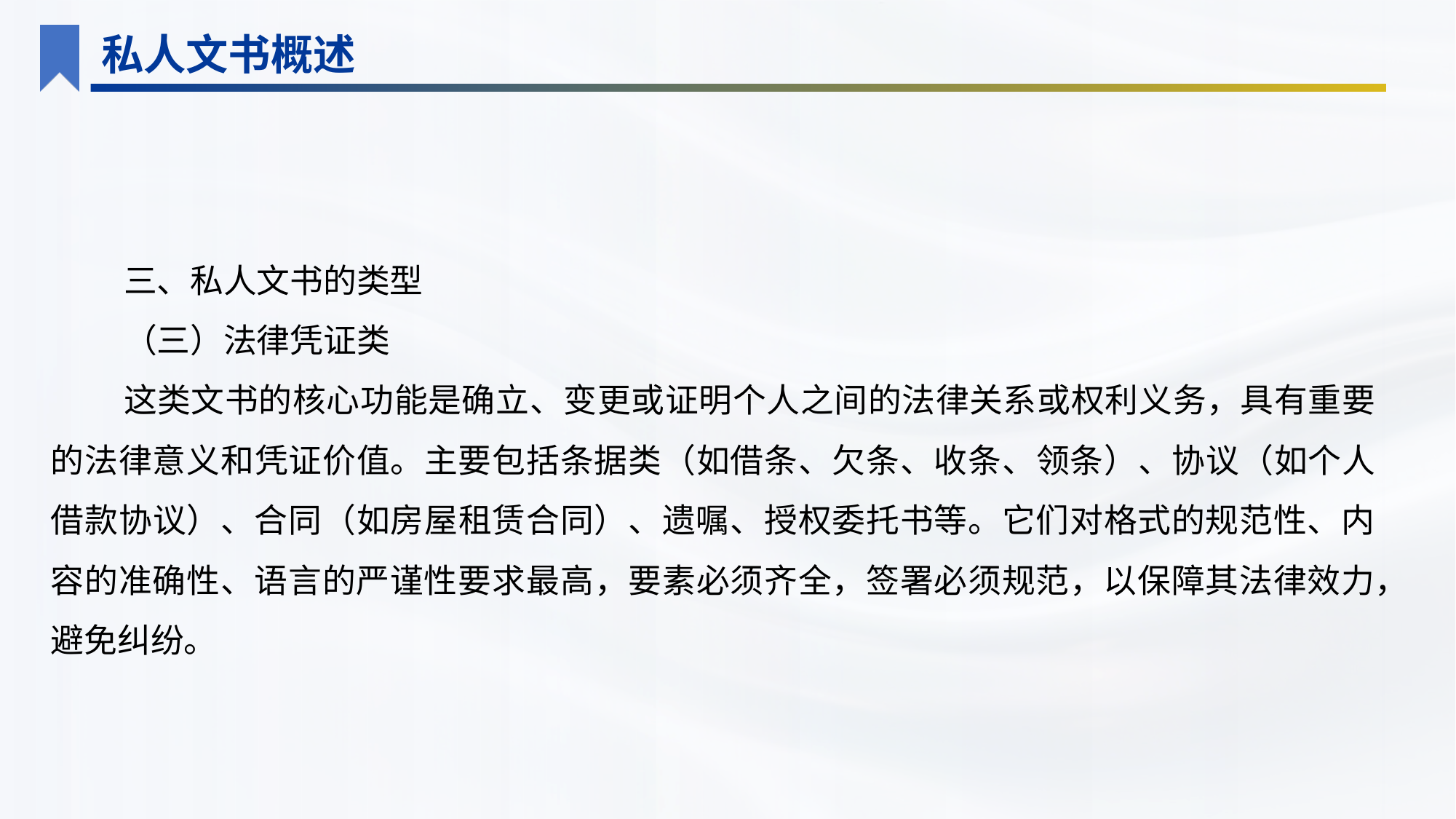

私人文书概述
三、私人文书的类型
（三）法律凭证类
这类文书的核心功能是确立、变更或证明个人之间的法律关系或权利义务，具有重要的法律意义和凭证价值。主要包括条据类（如借条、欠条、收条、领条）、协议（如个人借款协议）、合同（如房屋租赁合同）、遗嘱、授权委托书等。它们对格式的规范性、内容的准确性、语言的严谨性要求最高，要素必须齐全，签署必须规范，以保障其法律效力，避免纠纷。